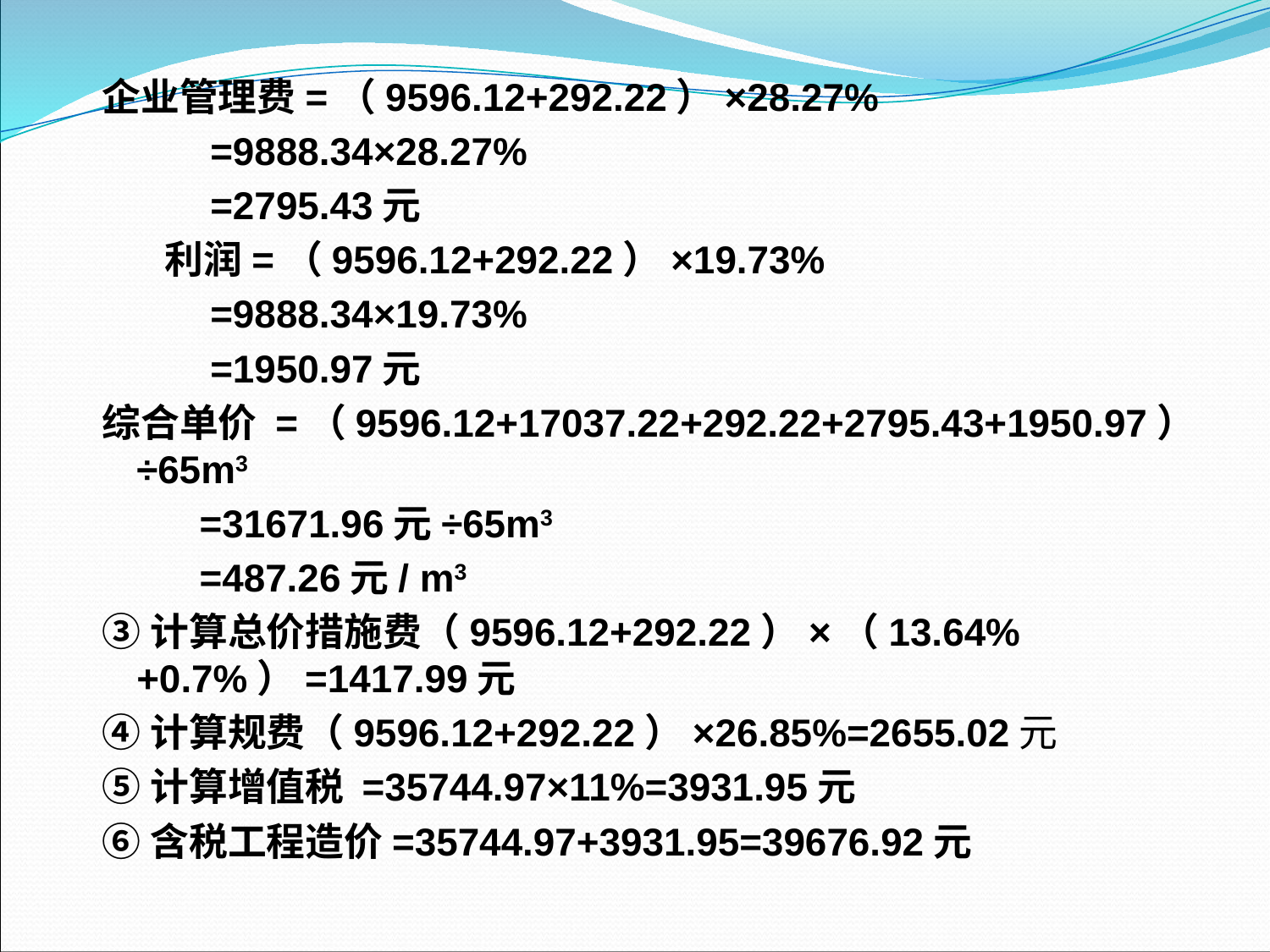

企业管理费=（9596.12+292.22）×28.27%
          =9888.34×28.27%
          =2795.43元
      利润=（9596.12+292.22）×19.73%
          =9888.34×19.73%
          =1950.97元
综合单价 =（9596.12+17037.22+292.22+2795.43+1950.97）÷65m3
         =31671.96元÷65m3
         =487.26元/ m3
③计算总价措施费（9596.12+292.22）×（13.64%+0.7%）=1417.99元
④计算规费（9596.12+292.22）×26.85%=2655.02元
⑤计算增值税 =35744.97×11%=3931.95元
⑥含税工程造价=35744.97+3931.95=39676.92元